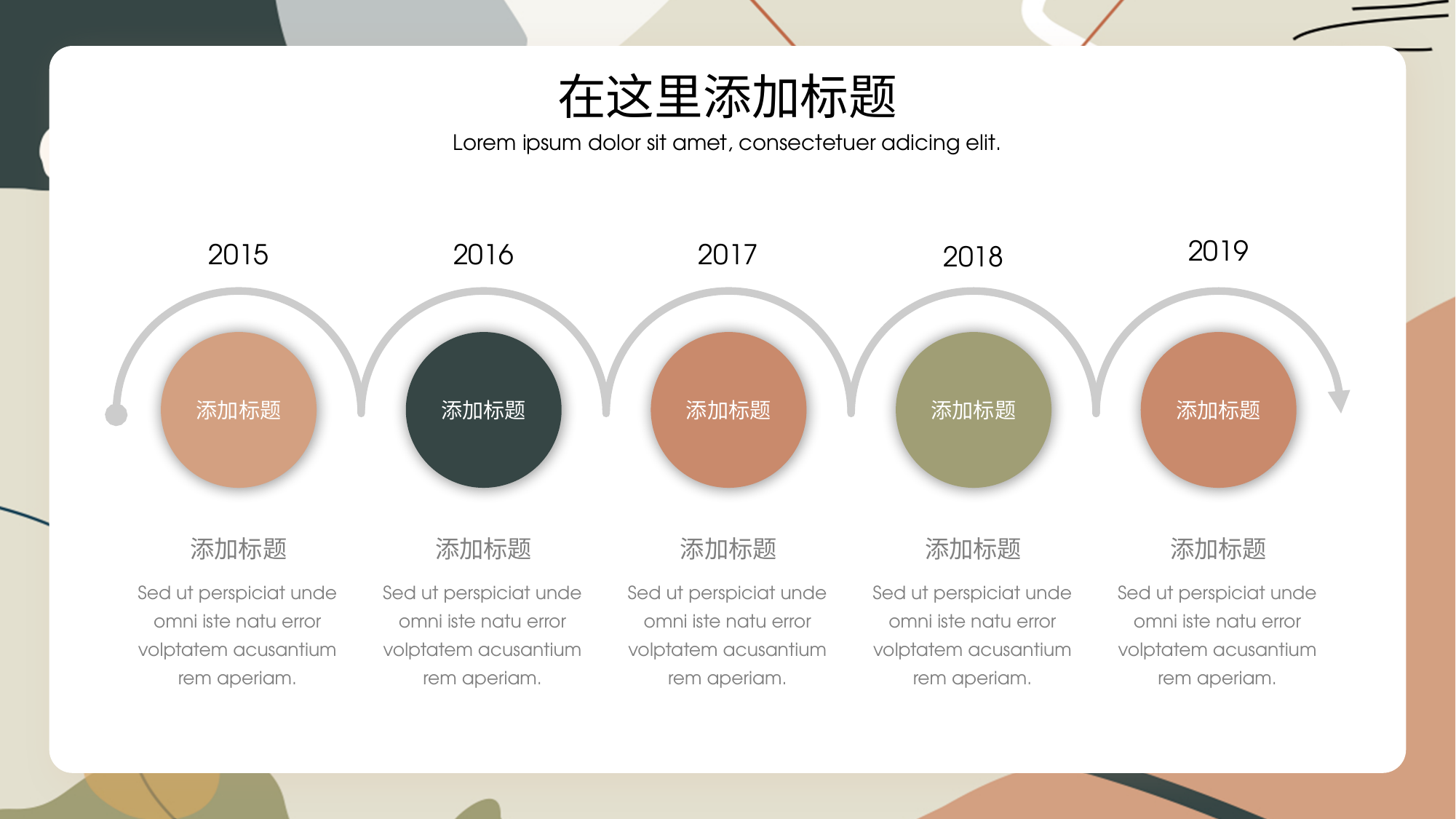

在这里添加标题
Lorem ipsum dolor sit amet, consectetuer adicing elit.
2019
2015
2016
2017
2018

添加标题
添加标题
添加标题
添加标题
添加标题
添加标题
添加标题
添加标题
添加标题
添加标题
Sed ut perspiciat unde omni iste natu error volptatem acusantium rem aperiam.
Sed ut perspiciat unde omni iste natu error volptatem acusantium rem aperiam.
Sed ut perspiciat unde omni iste natu error volptatem acusantium rem aperiam.
Sed ut perspiciat unde omni iste natu error volptatem acusantium rem aperiam.
Sed ut perspiciat unde omni iste natu error volptatem acusantium rem aperiam.